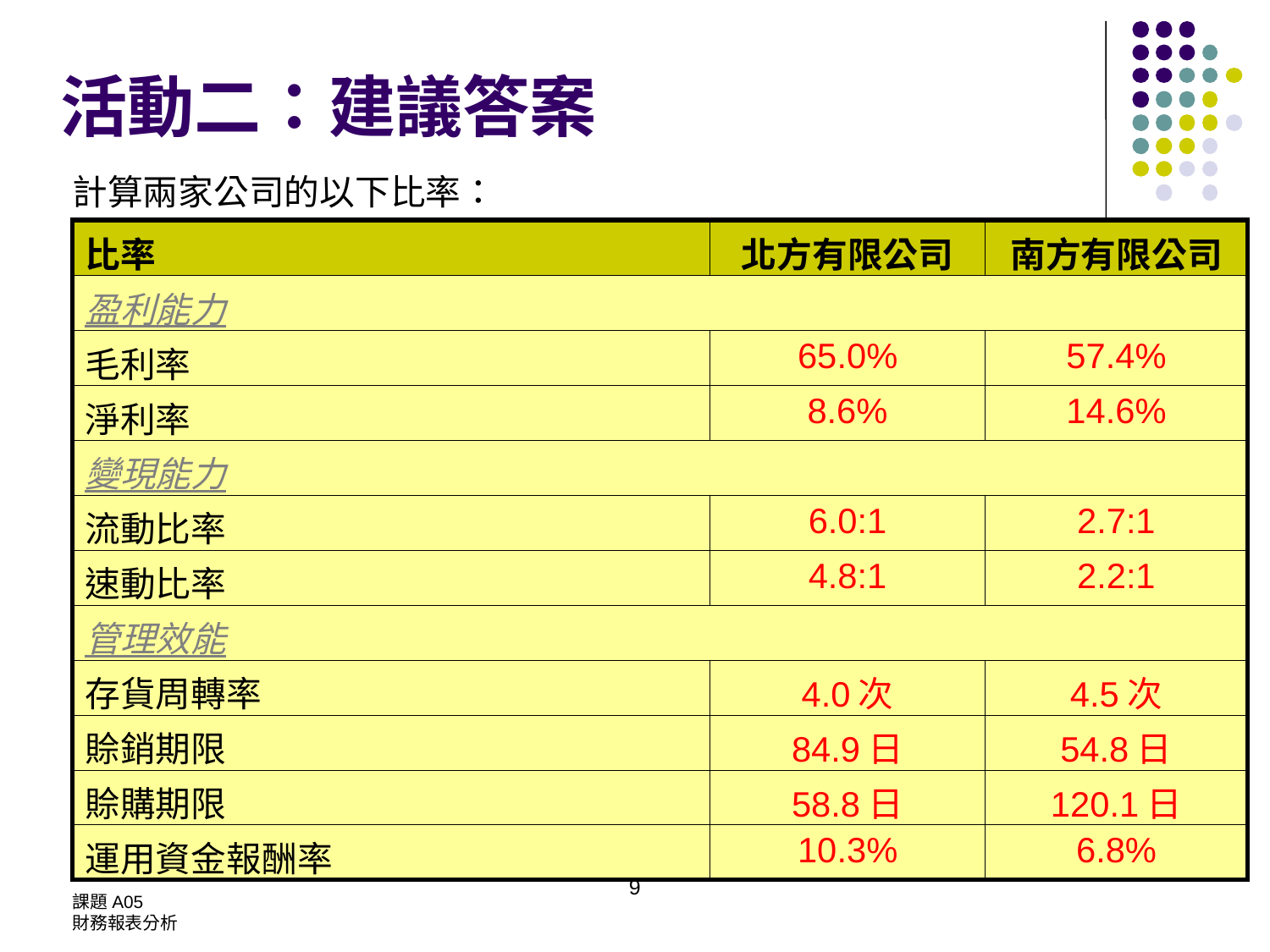

# 活動二：建議答案
計算兩家公司的以下比率：
| 比率 | 北方有限公司 | 南方有限公司 |
| --- | --- | --- |
| 盈利能力 |  |  |
| 毛利率 | 65.0% | 57.4% |
| 淨利率 | 8.6% | 14.6% |
| 變現能力 |  |  |
| 流動比率 | 6.0:1 | 2.7:1 |
| 速動比率 | 4.8:1 | 2.2:1 |
| 管理效能 |  |  |
| 存貨周轉率 | 4.0次 | 4.5次 |
| 賒銷期限 | 84.9日 | 54.8日 |
| 賒購期限 | 58.8日 | 120.1日 |
| 運用資金報酬率 | 10.3% | 6.8% |

課題A05
財務報表分析
9